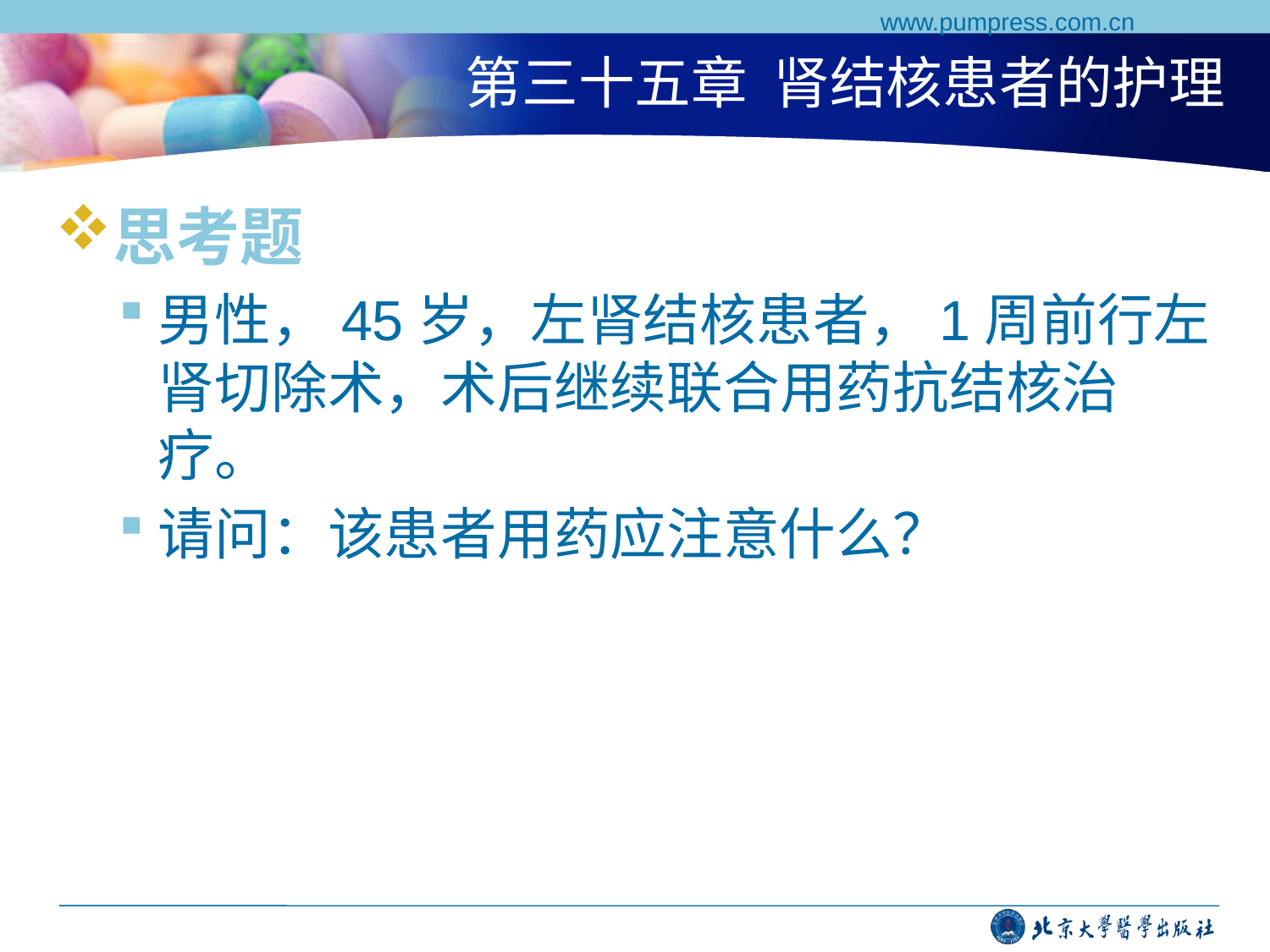

www.pumpress.com.cn
# 第三十五章  肾结核患者的护理
思考题
男性，45岁，左肾结核患者，1周前行左肾切除术，术后继续联合用药抗结核治疗。
请问：该患者用药应注意什么？